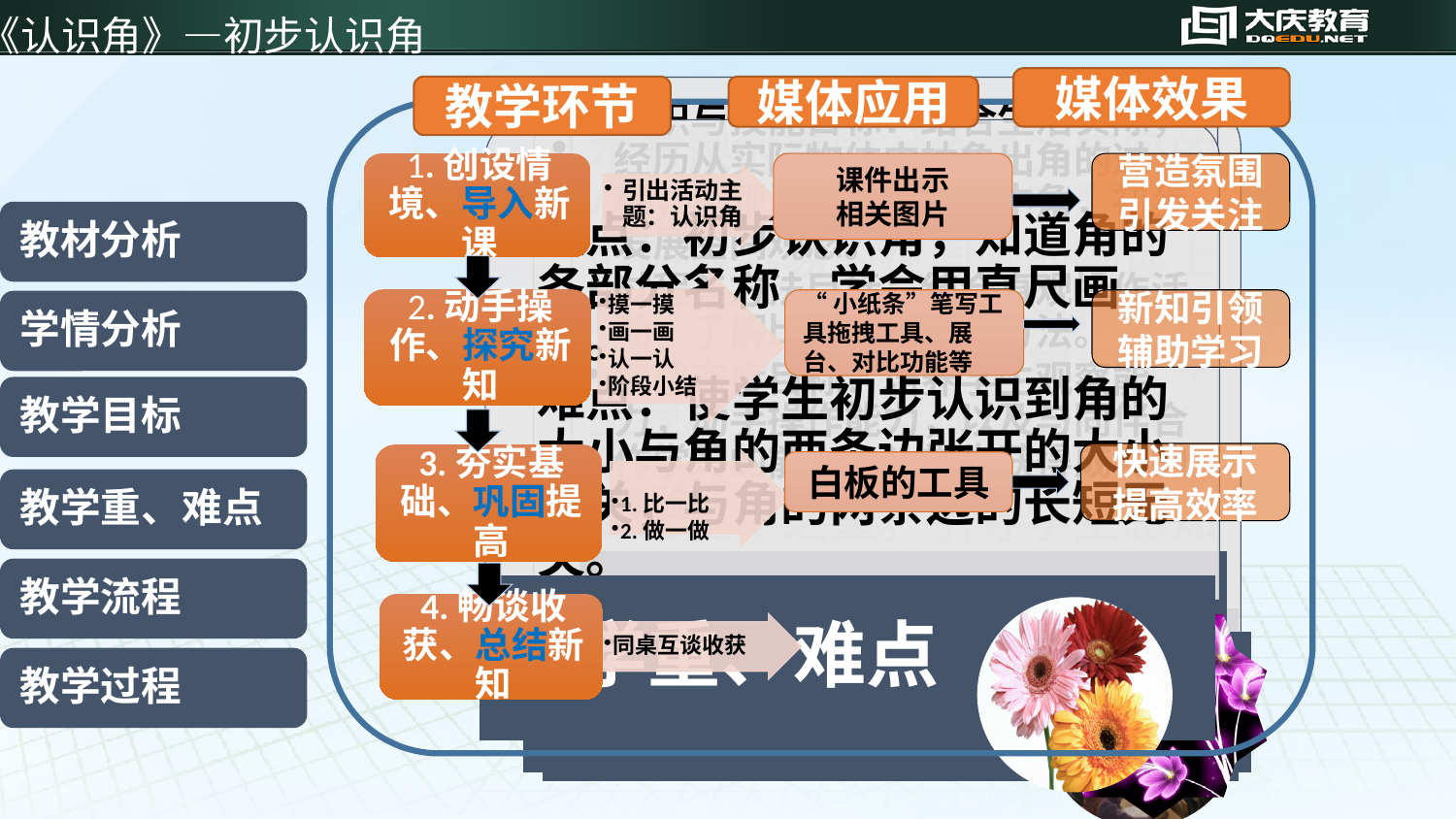

《认识角》—初步认识角
媒体效果
教学环节
媒体应用

知识与技能目标：结合生活实际，经历从实际物体中抽象出角的过程，直观认识平面图形中角，初步发展空间观念。
过程与方法目标：结合直观操作活动，了解比较角的大小方法。
情感态度目标：培养学生观察能力，动手操作能力，以及与同伴合作学习的能力，让学生获得成功的体验。
教学目标
本课是学生在初步已经认识长方形、正方形和三角形的基础上接触到的一个抽象的图形概念，教材通过主题图——引导学生从观察实物开始逐步抽象，再通过让学生实际操作。加深学生对角的认识并掌握角的基本特征，学生熟练这部分内容后为学生今后进一步学习长方形、正方形、三角形等几何图形奠定了坚实的基础，起到了承前启后的作用。
教材分析
本节课的教学对象是二年级的小学生，他们对角并不陌生，能够很容易的在周围的物体上找到角，怎样引导学生从观察实物中抽象出所学的角，使学生经历数学知识抽象的过程，形成数学的概念和法则，是本课的重中之重。引导学生感知的基础上加以抽象概括,充分遵循了(从)感知→(经)表象→(到)概念这一认知规律 。
学情分析

重点：初步认识角，知道角的各部分名称，学会用直尺画角。
难点：使学生初步认识到角的大小与角的两条边张开的大小有关，与角的两条边的长短无关。
教学重、难点
#
引出活动主题：认识角
1.创设情境、导入新课
摸一摸
画一画
认一认
阶段小结
2.动手操作、探究新知

1.比一比
2.做一做
3.夯实基础、巩固提高
同桌互谈收获
4.畅谈收获、总结新知
课件出示
相关图片
营造氛围
引发关注

教材分析
学情分析
教学目标
教学重、难点
教学流程
教学过程

“小纸条”笔写工具拖拽工具、展台、对比功能等
新知引领
辅助学习

快速展示
提高效率
白板的工具